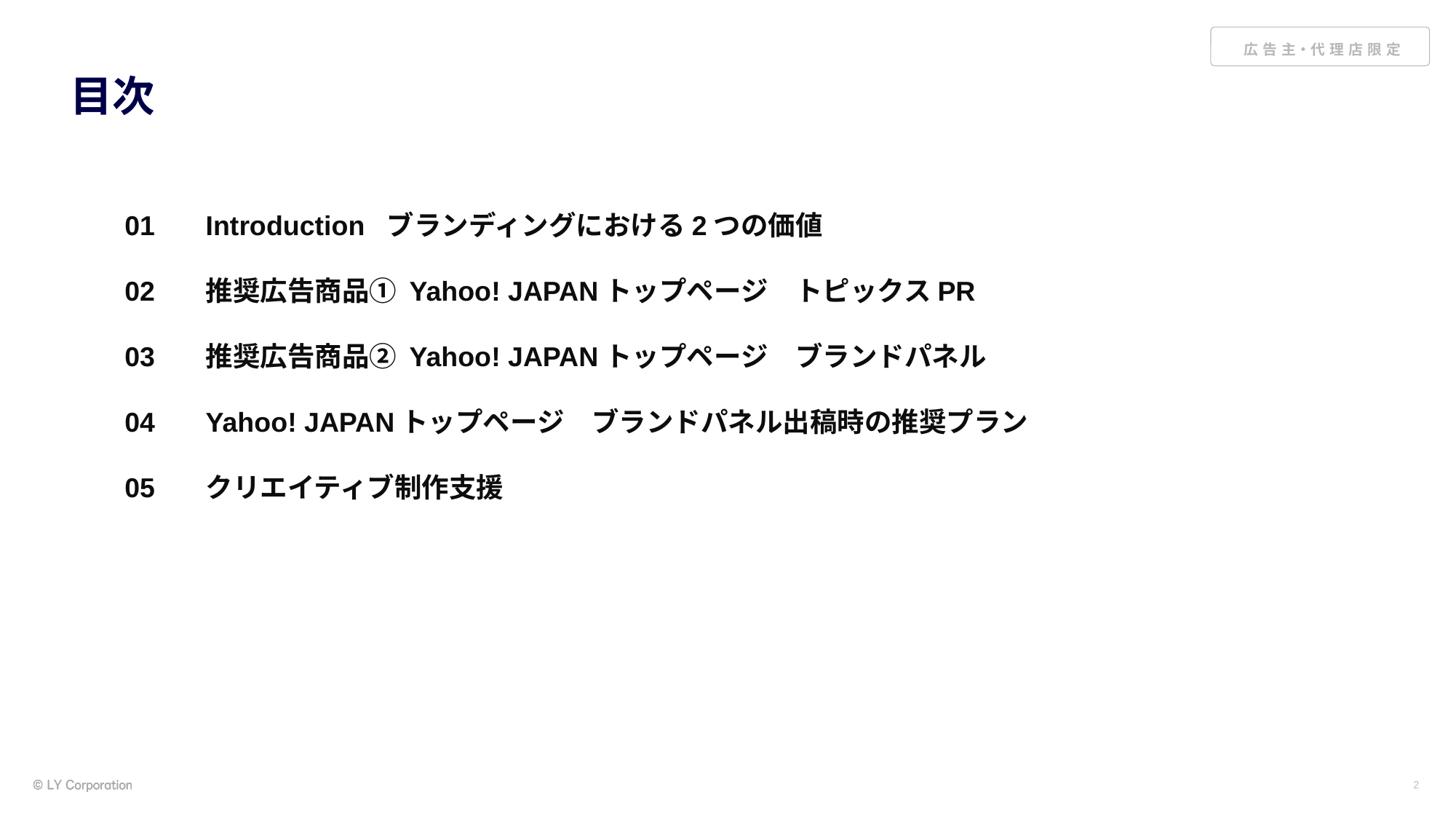

# 目次
01
02
03
04
05
Introduction  ブランディングにおける2つの価値
推奨広告商品① Yahoo! JAPANトップページ　トピックスPR
推奨広告商品② Yahoo! JAPANトップページ　ブランドパネル
Yahoo! JAPANトップページ　ブランドパネル出稿時の推奨プラン
クリエイティブ制作支援